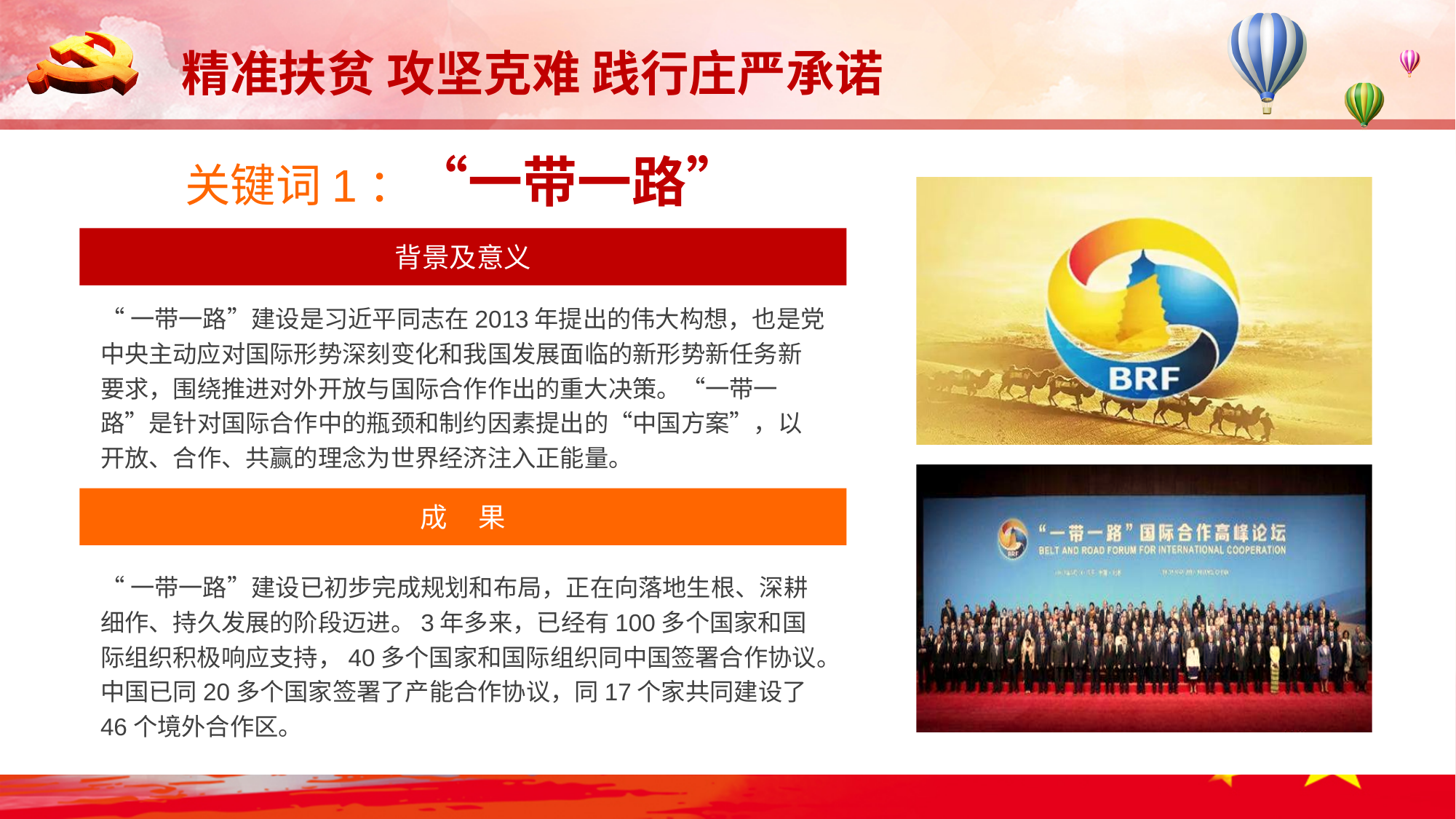

关键词1：“一带一路”

背景及意义
“一带一路”建设是习近平同志在2013年提出的伟大构想，也是党中央主动应对国际形势深刻变化和我国发展面临的新形势新任务新要求，围绕推进对外开放与国际合作作出的重大决策。“一带一路”是针对国际合作中的瓶颈和制约因素提出的“中国方案”，以开放、合作、共赢的理念为世界经济注入正能量。

成     果
“一带一路”建设已初步完成规划和布局，正在向落地生根、深耕细作、持久发展的阶段迈进。3年多来，已经有100多个国家和国际组织积极响应支持，40多个国家和国际组织同中国签署合作协议。中国已同20多个国家签署了产能合作协议，同17个家共同建设了46个境外合作区。